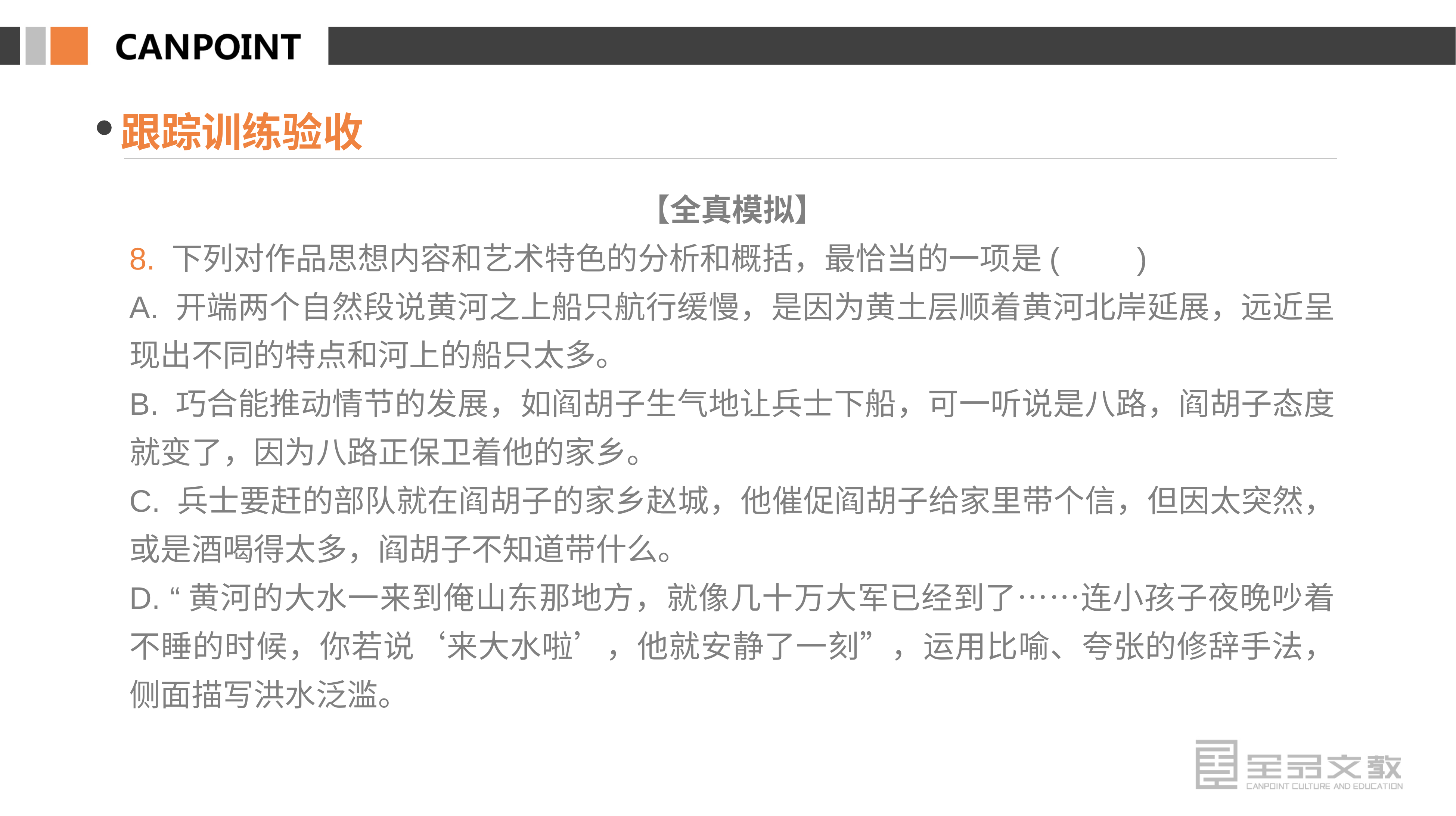

跟踪训练验收

【全真模拟】
8. 下列对作品思想内容和艺术特色的分析和概括，最恰当的一项是(　　)
A. 开端两个自然段说黄河之上船只航行缓慢，是因为黄土层顺着黄河北岸延展，远近呈现出不同的特点和河上的船只太多。
B. 巧合能推动情节的发展，如阎胡子生气地让兵士下船，可一听说是八路，阎胡子态度就变了，因为八路正保卫着他的家乡。
C. 兵士要赶的部队就在阎胡子的家乡赵城，他催促阎胡子给家里带个信，但因太突然，或是酒喝得太多，阎胡子不知道带什么。
D. “黄河的大水一来到俺山东那地方，就像几十万大军已经到了……连小孩子夜晚吵着不睡的时候，你若说‘来大水啦’，他就安静了一刻”，运用比喻、夸张的修辞手法，侧面描写洪水泛滥。